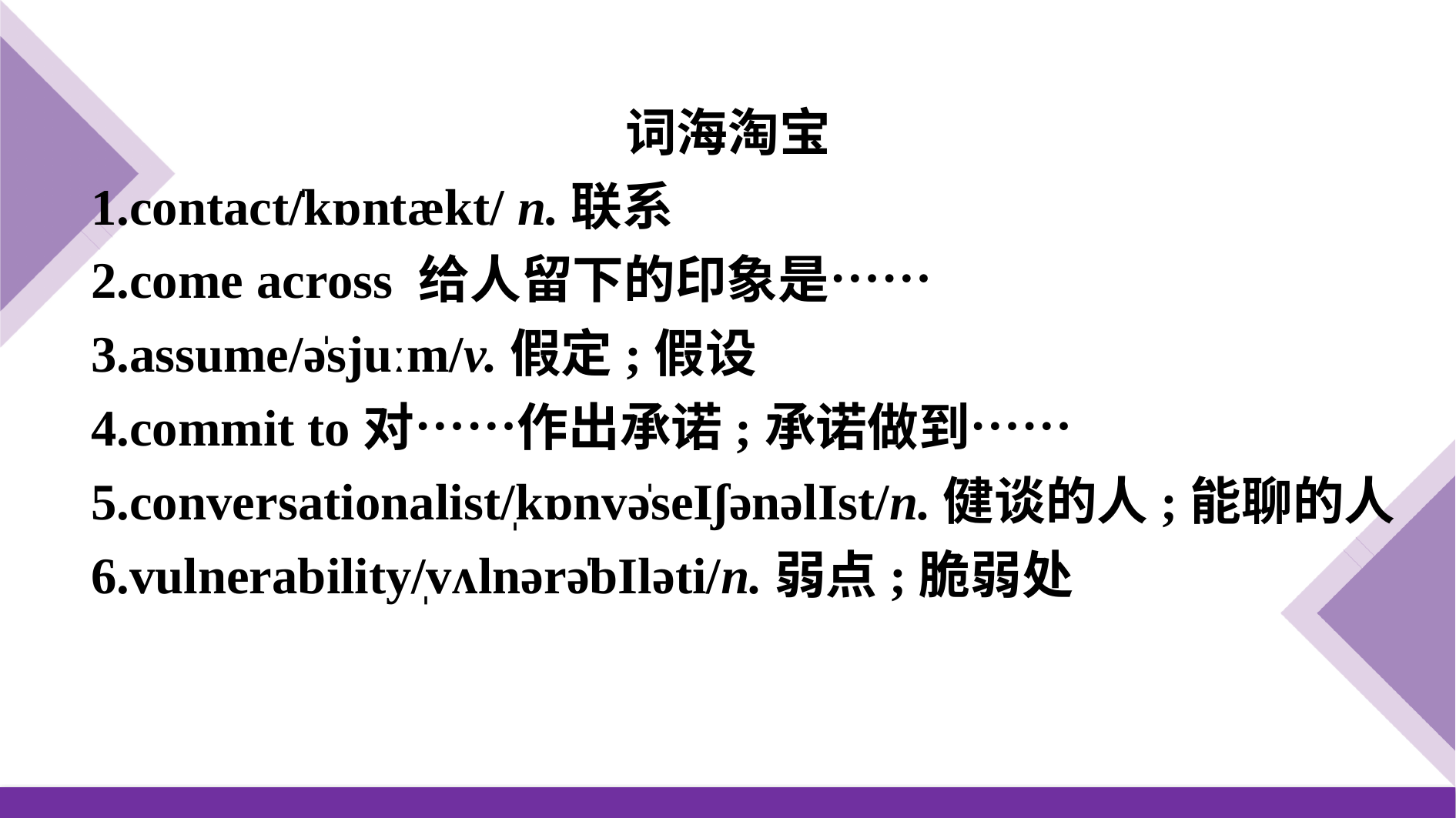

词海淘宝
1.contact/̍kɒntækt/ n.联系
2.come across 给人留下的印象是……
3.assume/ə̍sjuːm/v.假定;假设
4.commit to对……作出承诺;承诺做到……
5.conversationalist/̩kɒnvə̍seIʃənəlIst/n.健谈的人;能聊的人
6.vulnerability/̩vʌlnərə̍bIləti/n.弱点;脆弱处